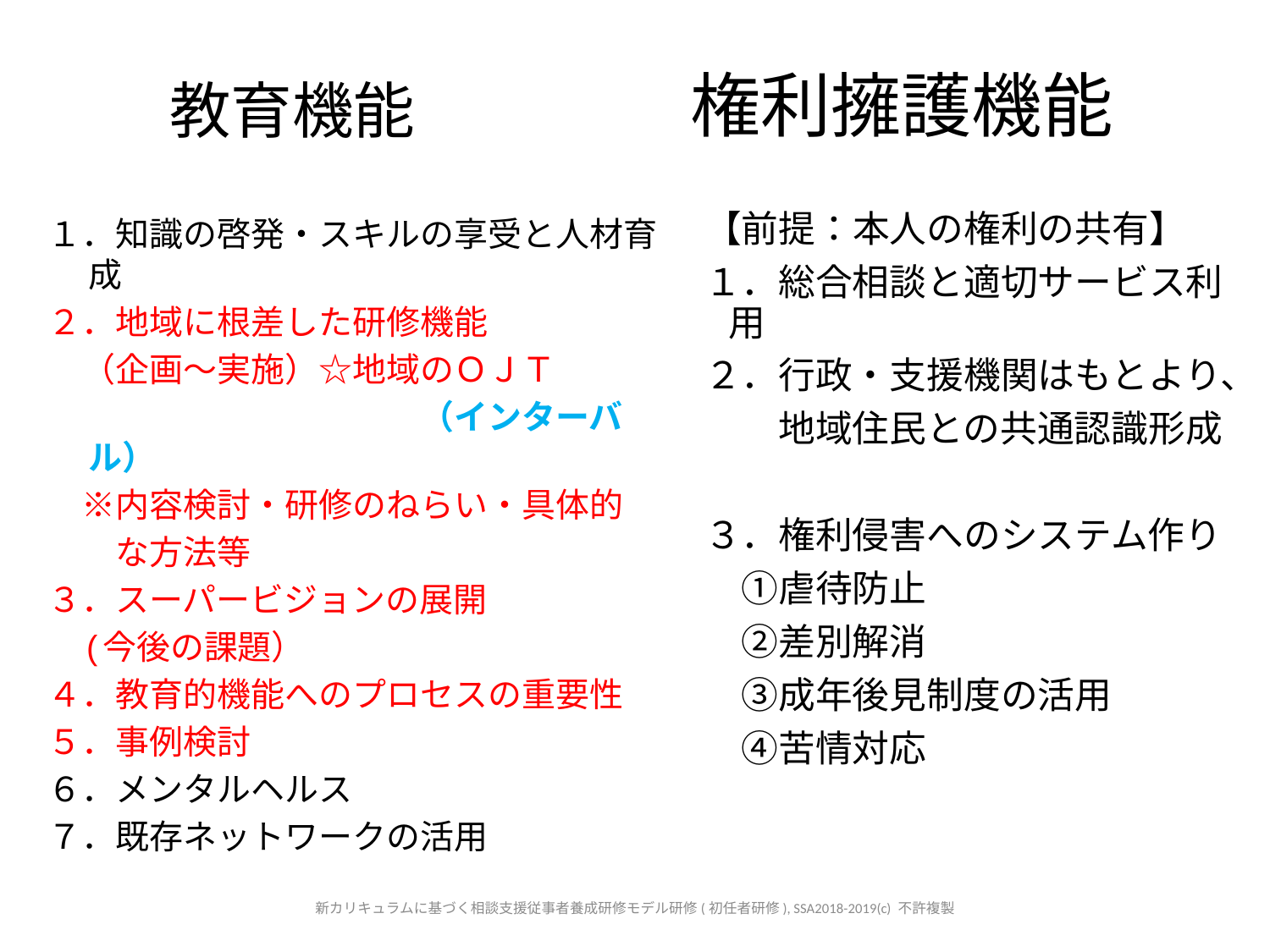

権利擁護機能
# 教育機能
【前提：本人の権利の共有】
１．総合相談と適切サービス利用
２．行政・支援機関はもとより、
　　地域住民との共通認識形成

３．権利侵害へのシステム作り
　①虐待防止
　②差別解消
　③成年後見制度の活用
　④苦情対応

１．知識の啓発・スキルの享受と人材育成
２．地域に根差した研修機能
　（企画～実施）☆地域のＯＪＴ
　　　　　　　　　　　（インターバル）
　※内容検討・研修のねらい・具体的
　　な方法等
３．スーパービジョンの展開
　(今後の課題）
４．教育的機能へのプロセスの重要性
５．事例検討
６．メンタルヘルス
７．既存ネットワークの活用
新カリキュラムに基づく相談支援従事者養成研修モデル研修(初任者研修), SSA2018-2019(c) 不許複製